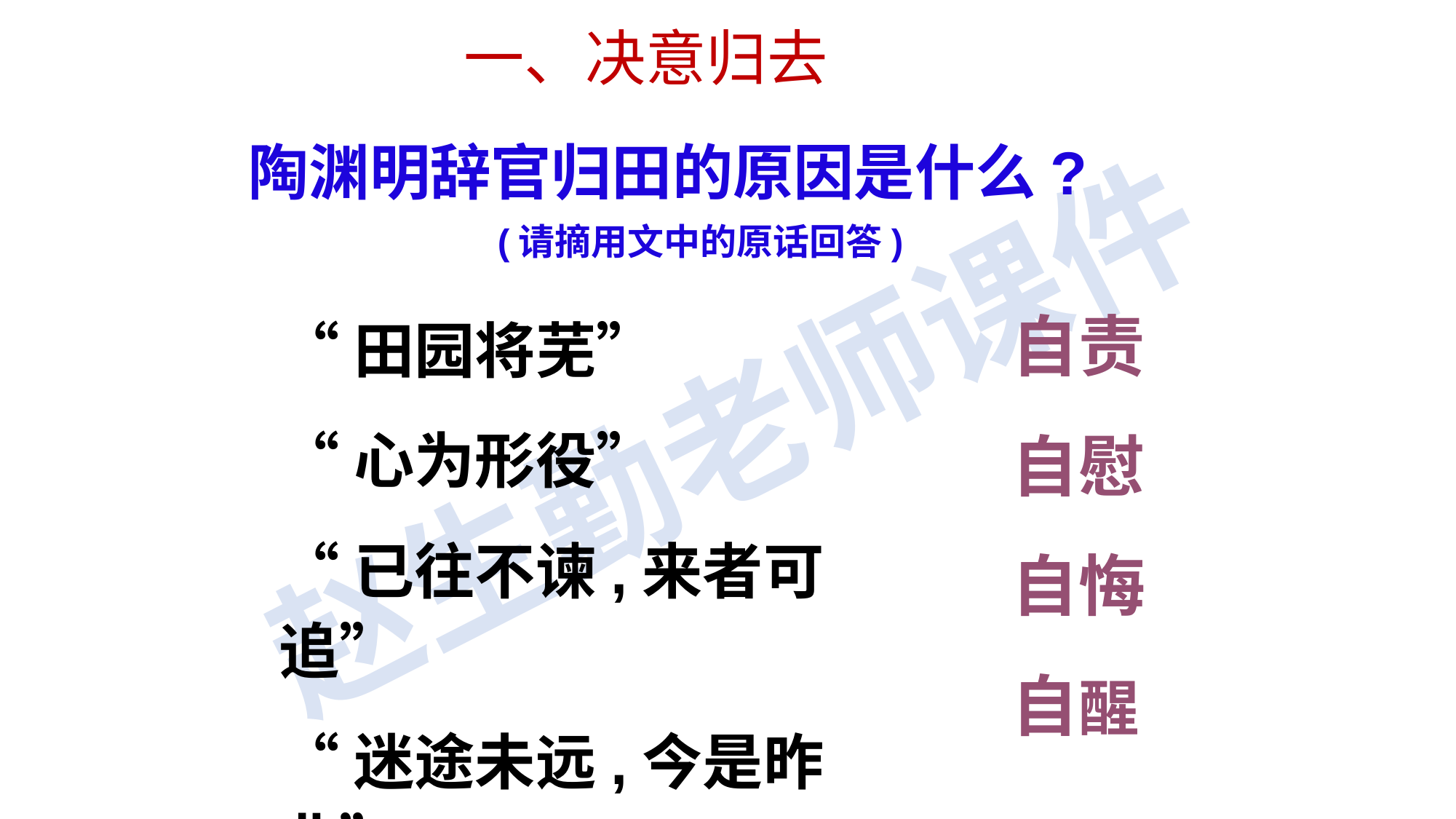

一、决意归去
陶渊明辞官归田的原因是什么?
(请摘用文中的原话回答)

自责自慰自悔自醒
“田园将芜”
“心为形役”
“已往不谏,来者可追”
“迷途未远,今是昨非”